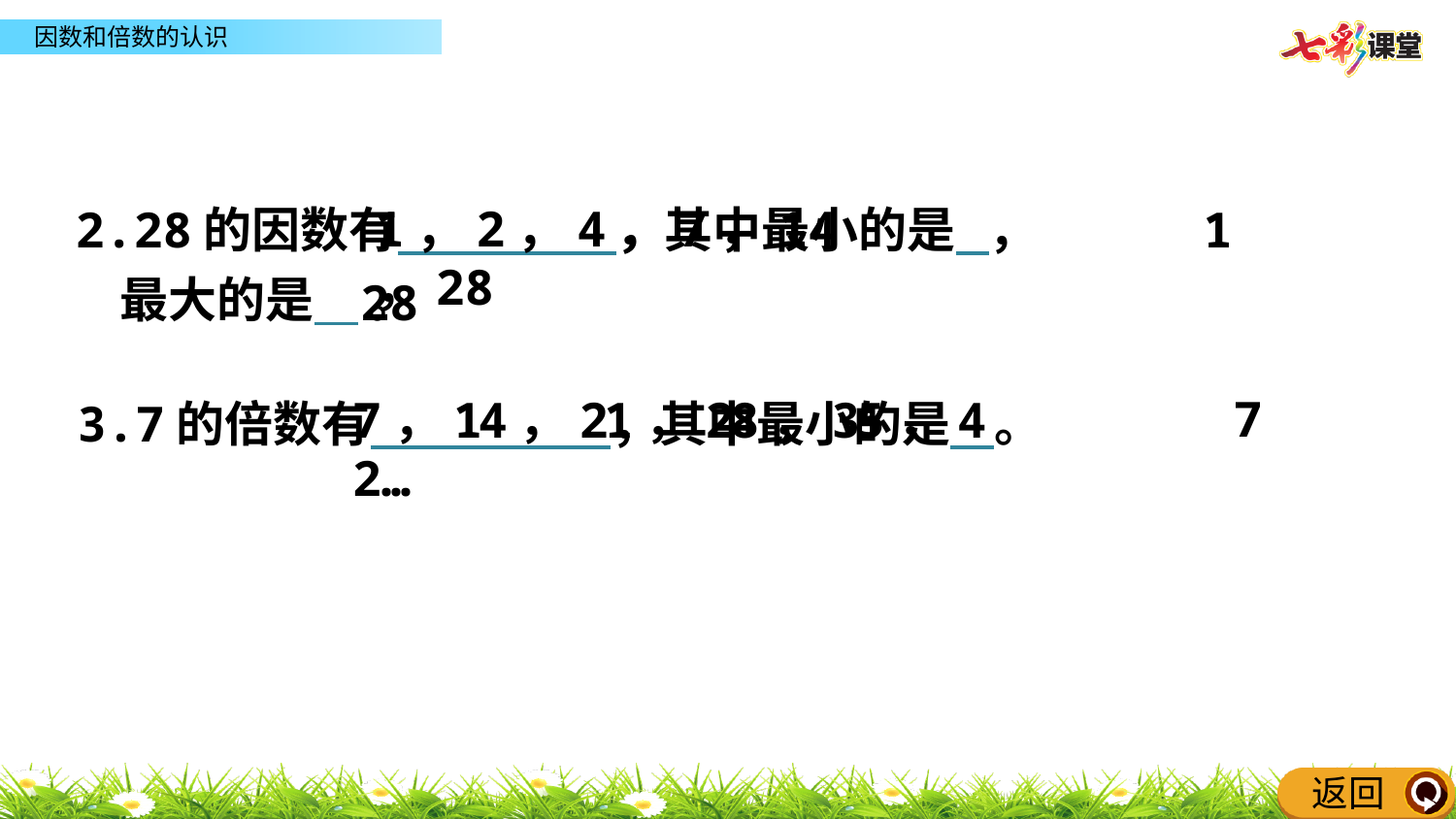

1，2，4，7，14，28
2.28的因数有                    ，其中最小的是   ，
   最大的是     。
1
28
7
7，14，21，28，35，42…
3.7的倍数有                      ，其中最小的是    。